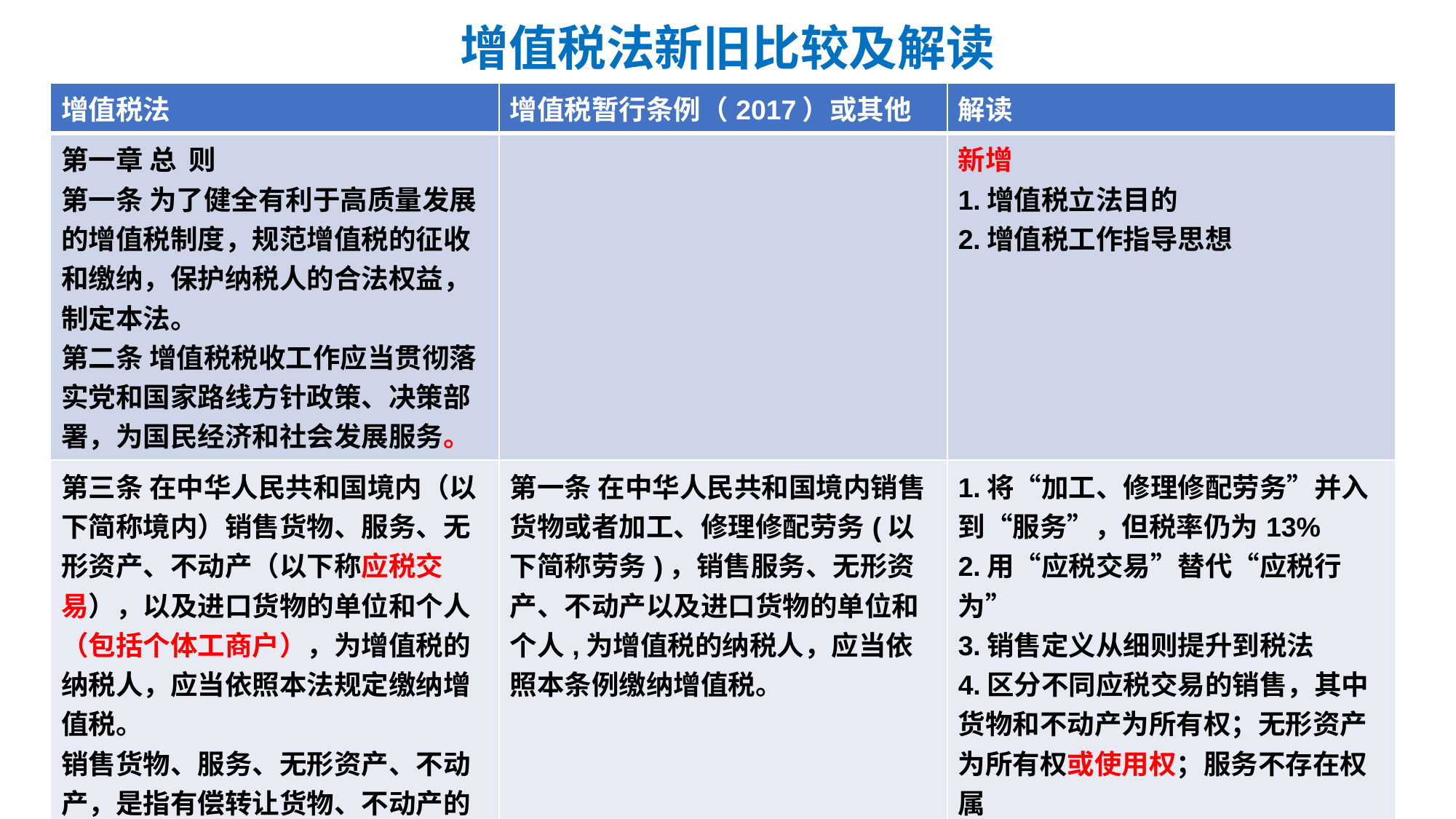

# 增值税法新旧比较及解读
| 增值税法 | 增值税暂行条例（2017）或其他 | 解读 |
| --- | --- | --- |
| 第一章 总 则 第一条 为了健全有利于高质量发展的增值税制度，规范增值税的征收和缴纳，保护纳税人的合法权益，制定本法。 第二条 增值税税收工作应当贯彻落实党和国家路线方针政策、决策部署，为国民经济和社会发展服务。 |  | 新增 1.增值税立法目的 2.增值税工作指导思想 |
| 第三条 在中华人民共和国境内（以下简称境内）销售货物、服务、无形资产、不动产（以下称应税交易），以及进口货物的单位和个人（包括个体工商户），为增值税的纳税人，应当依照本法规定缴纳增值税。 销售货物、服务、无形资产、不动产，是指有偿转让货物、不动产的所有权，有偿提供服务，有偿转让无形资产的所有权或者使用权。 | 第一条 在中华人民共和国境内销售货物或者加工、修理修配劳务(以下简称劳务)，销售服务、无形资产、不动产以及进口货物的单位和个人,为增值税的纳税人，应当依照本条例缴纳增值税。 | 1.将“加工、修理修配劳务”并入到“服务”，但税率仍为13% 2.用“应税交易”替代“应税行为” 3.销售定义从细则提升到税法 4.区分不同应税交易的销售，其中货物和不动产为所有权；无形资产为所有权或使用权；服务不存在权属 5.明确个人包括个体工商户，并用“自然人”取代了“其他个人”表述 |